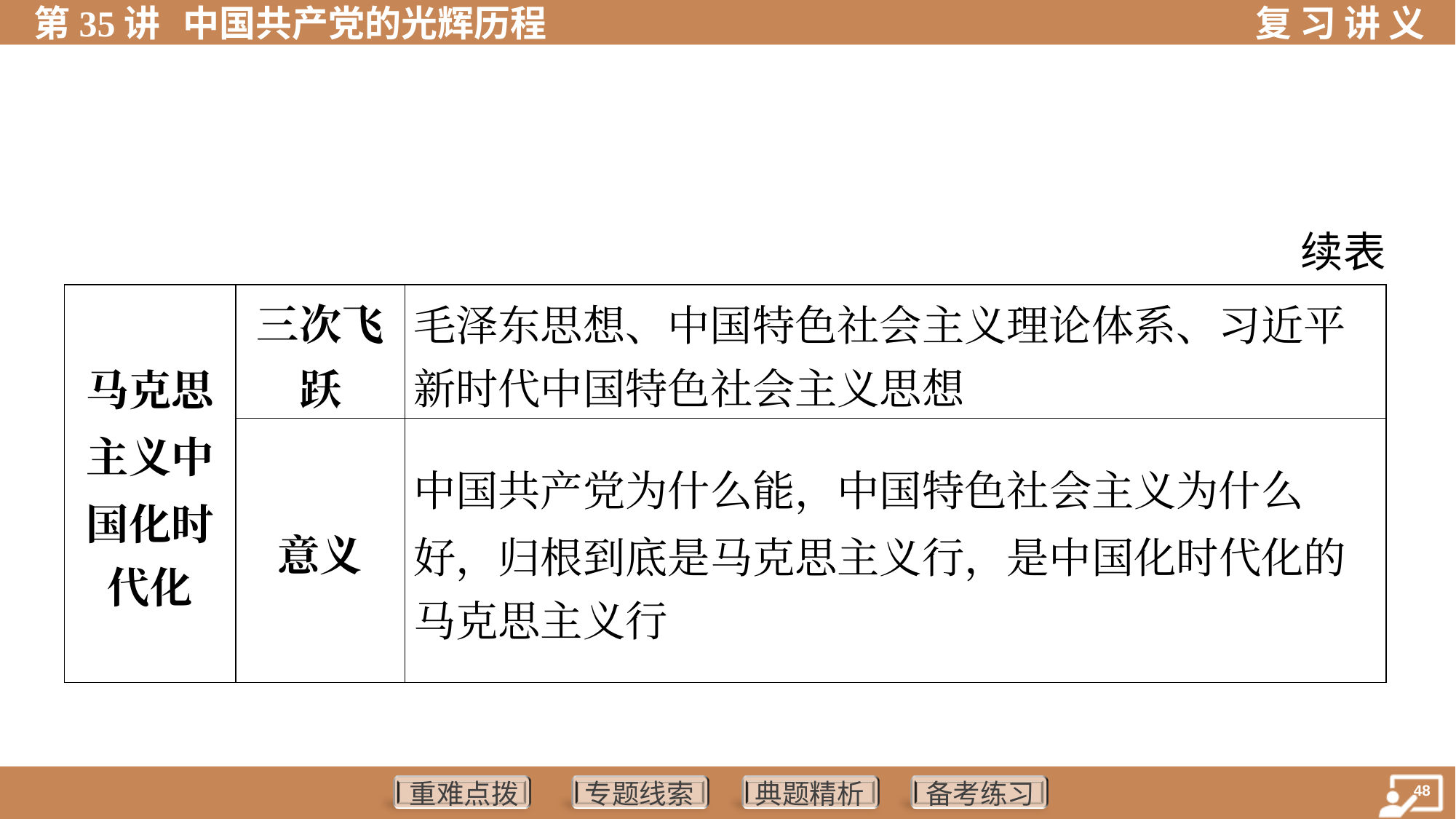

续表
| 马克思 主义中 国化时 代化 | 三次飞 跃 | 毛泽东思想、中国特色社会主义理论体系、习近平 新时代中国特色社会主义思想 |
| --- | --- | --- |
|  | 意义 | 中国共产党为什么能，中国特色社会主义为什么 好，归根到底是马克思主义行，是中国化时代化的 马克思主义行 |